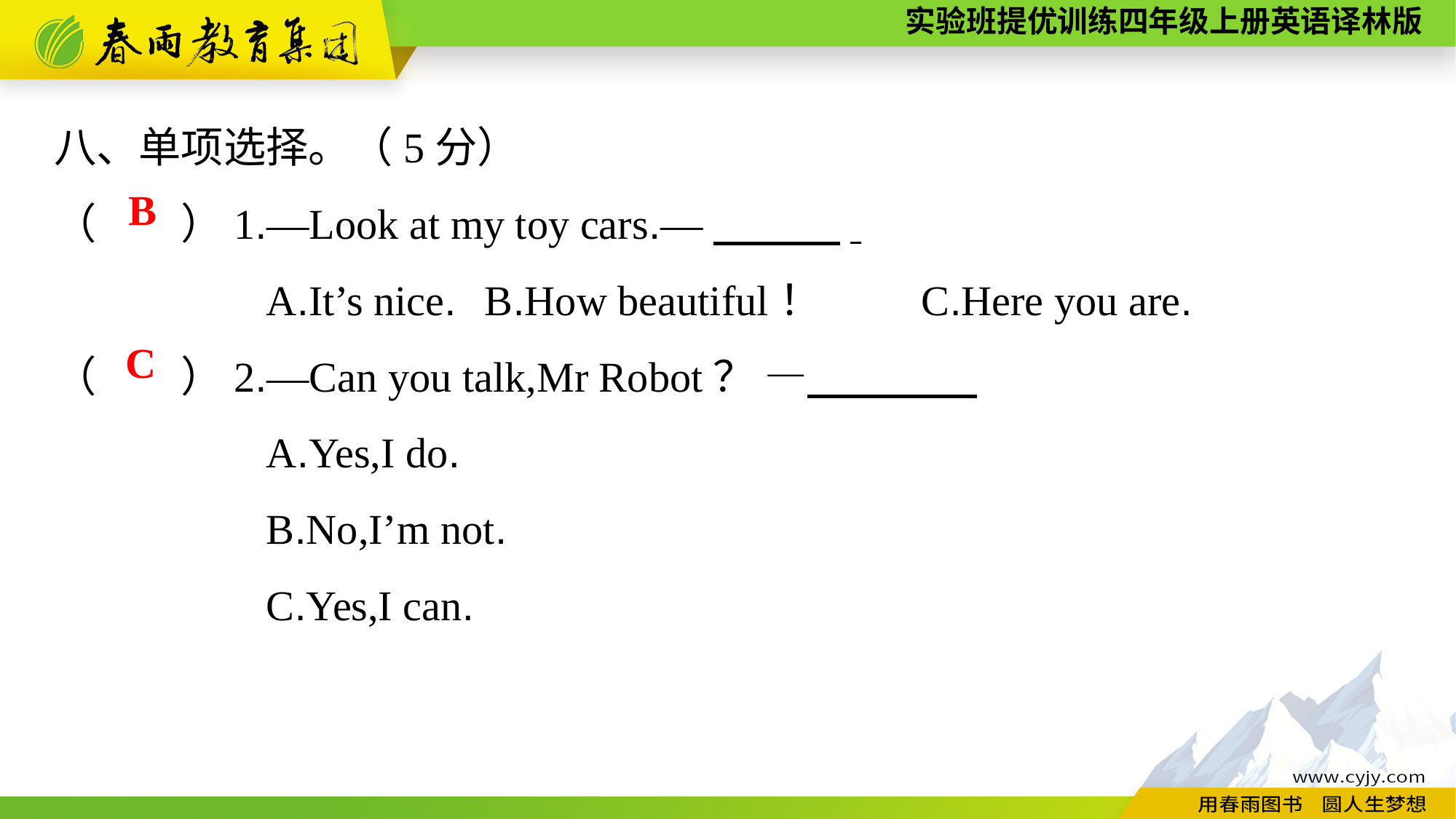

八、单项选择。（5分）
（　　）1.—Look at my toy cars.—　　　.
A.It’s nice.	B.How beautiful！	C.Here you are.
（　　）2.—Can you talk,Mr Robot？ —　　　。
A.Yes,I do.
B.No,I’m not.
C.Yes,I can.
B
C